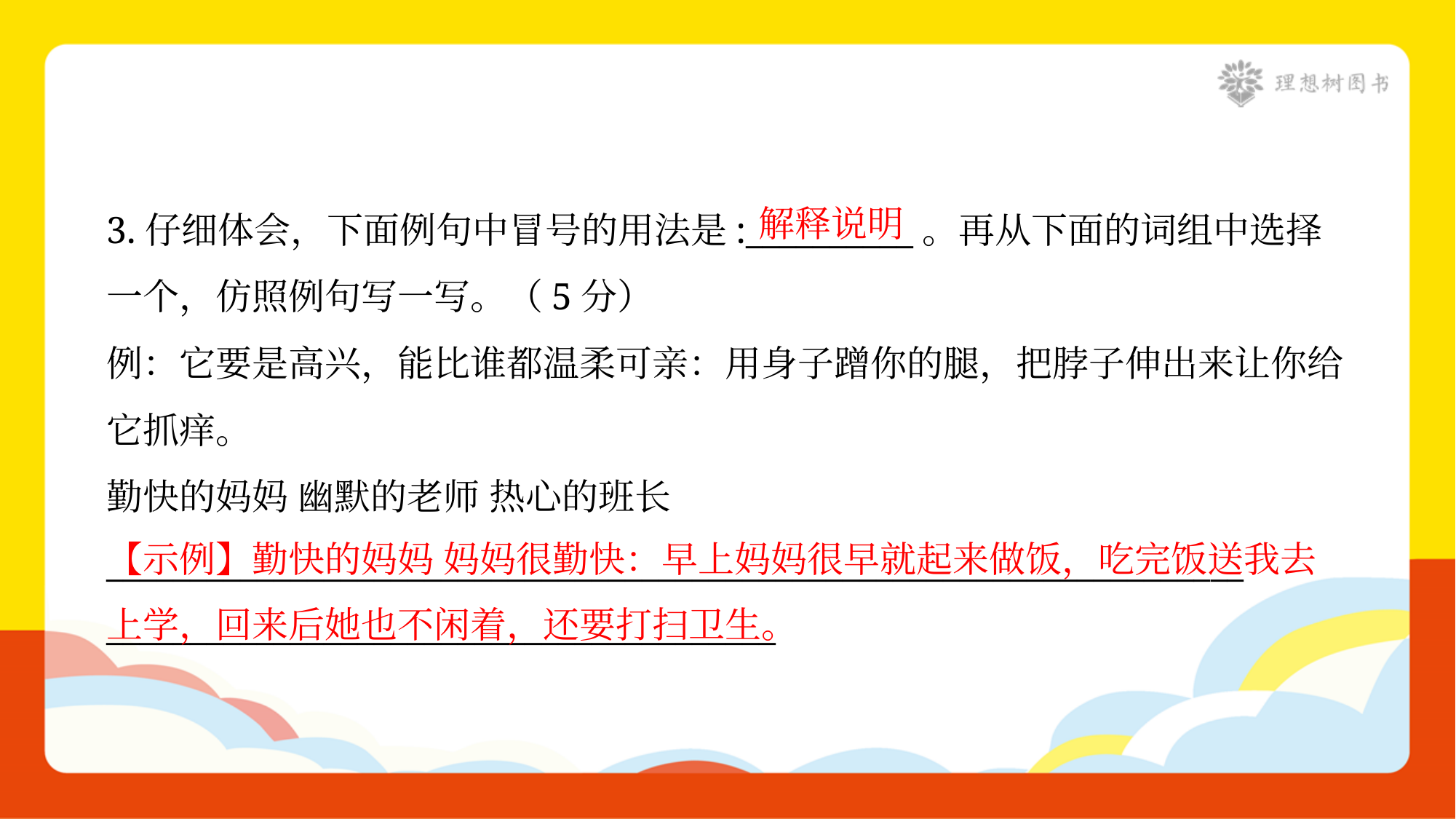

解释说明
3.仔细体会，下面例句中冒号的用法是:__________。再从下面的词组中选择
一个，仿照例句写一写。（5分）
例：它要是高兴，能比谁都温柔可亲：用身子蹭你的腿，把脖子伸出来让你给
它抓痒。
勤快的妈妈 幽默的老师 热心的班长
____________________________________________________________________
________________________________________
【示例】勤快的妈妈 妈妈很勤快：早上妈妈很早就起来做饭，吃完饭送我去上学，回来后她也不闲着，还要打扫卫生。